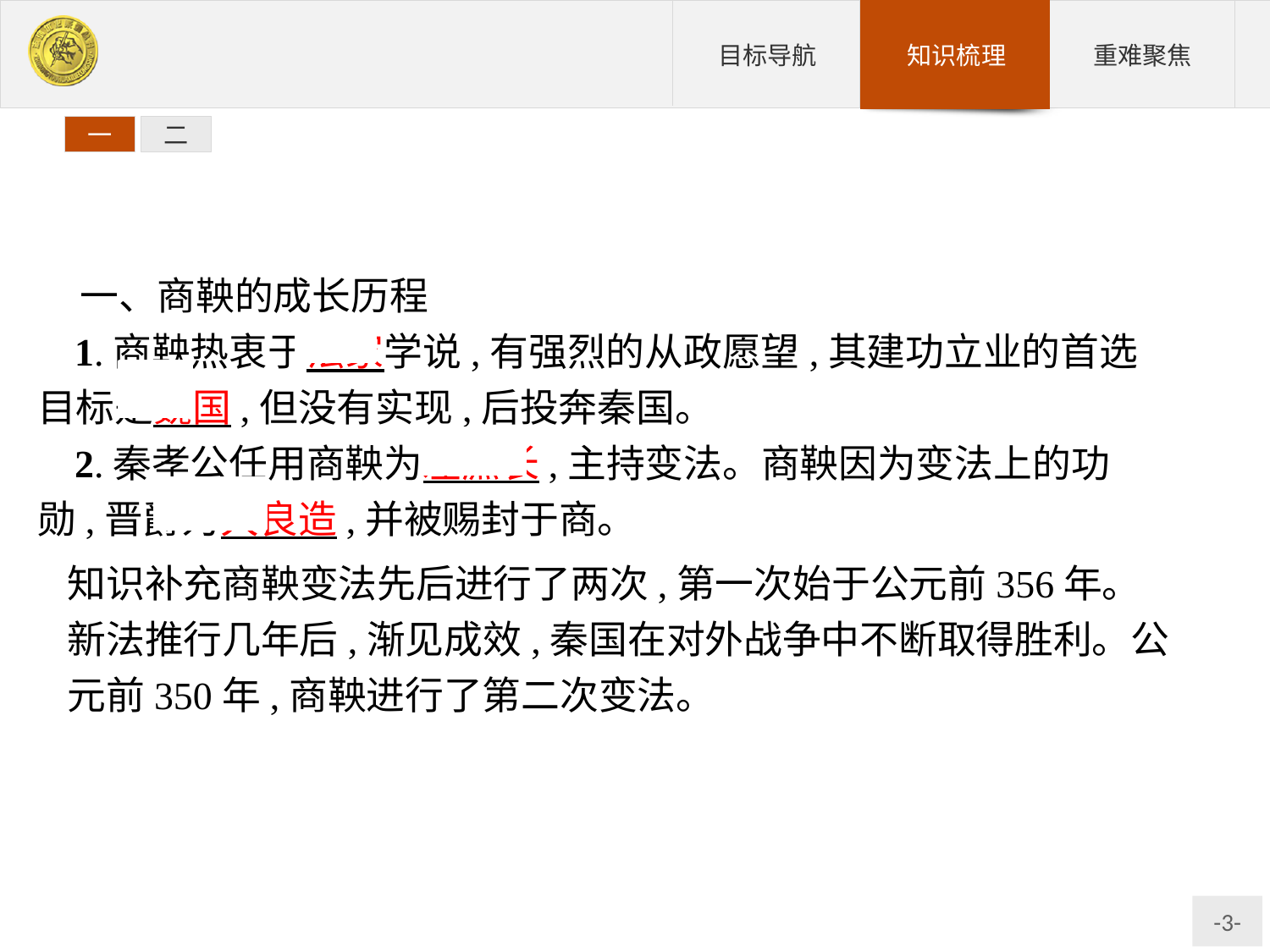

一
二
一、商鞅的成长历程
1.商鞅热衷于法家学说,有强烈的从政愿望,其建功立业的首选目标是魏国,但没有实现,后投奔秦国。
2.秦孝公任用商鞅为左庶长,主持变法。商鞅因为变法上的功勋,晋爵为大良造,并被赐封于商。

知识补充商鞅变法先后进行了两次,第一次始于公元前356年。新法推行几年后,渐见成效,秦国在对外战争中不断取得胜利。公元前350年,商鞅进行了第二次变法。